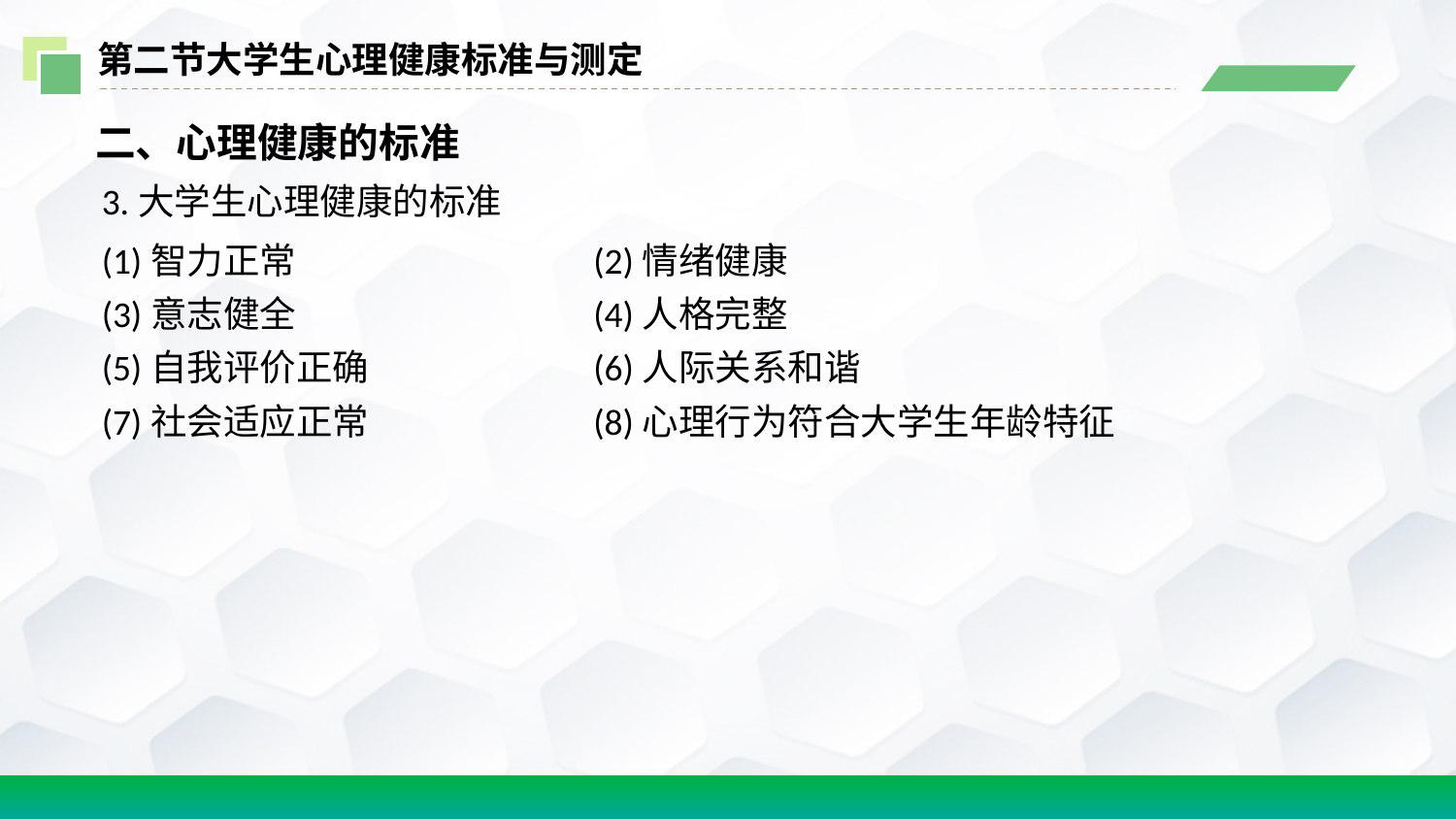

第二节大学生心理健康标准与测定
二、心理健康的标准
3.大学生心理健康的标准
(1)智力正常
(2)情绪健康
(3)意志健全
(4)人格完整
(5)自我评价正确
(6)人际关系和谐
(7)社会适应正常
(8)心理行为符合大学生年龄特征